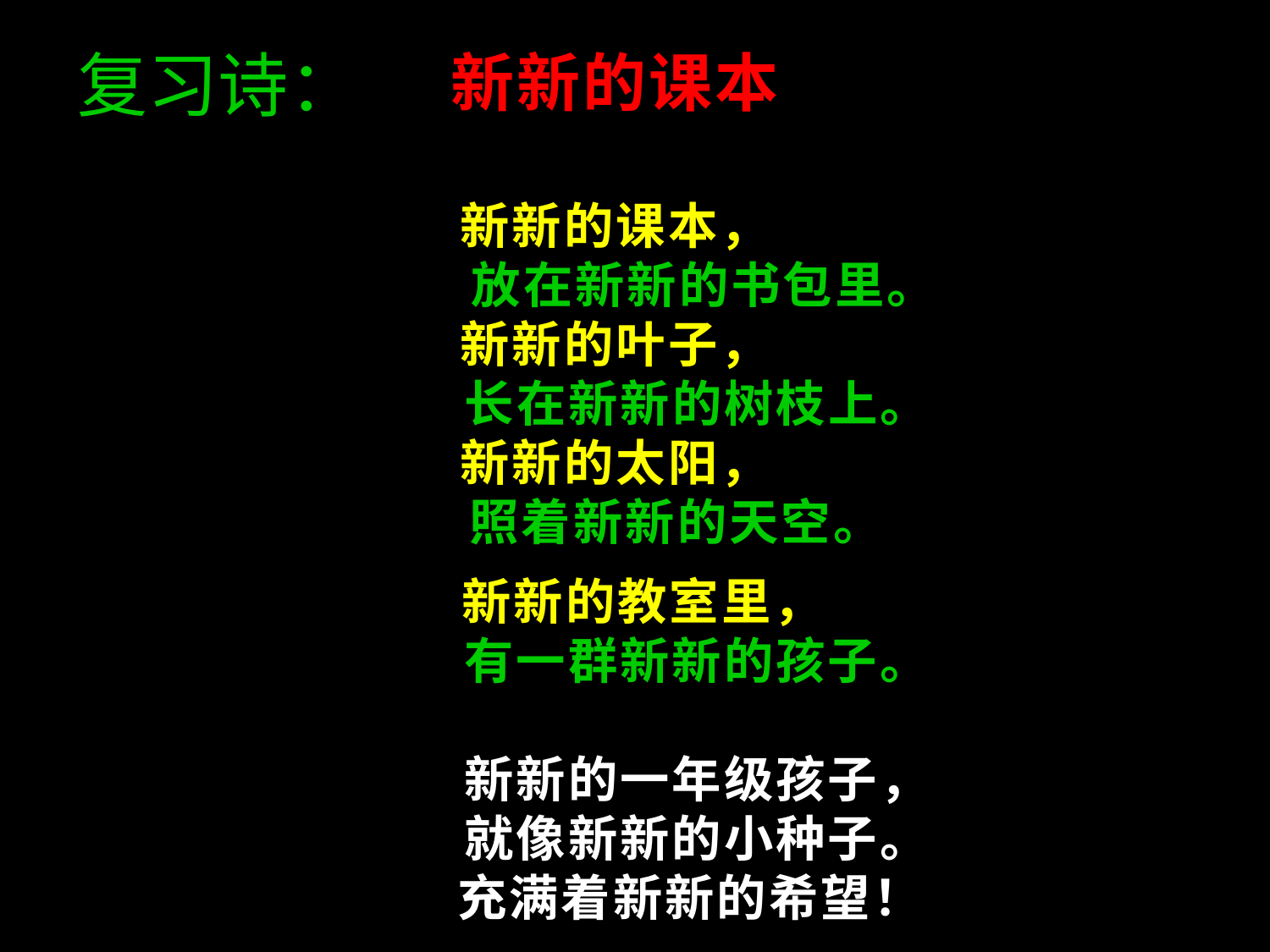

复习诗：
新新的课本

新新的课本，
            放在新新的书包里。
新新的叶子，
           长在新新的树枝上。
新新的太阳，
        照着新新的天空。
新新的教室里，
       有一群新新的孩子。

       新新的一年级孩子，
       就像新新的小种子。
      充满着新新的希望！